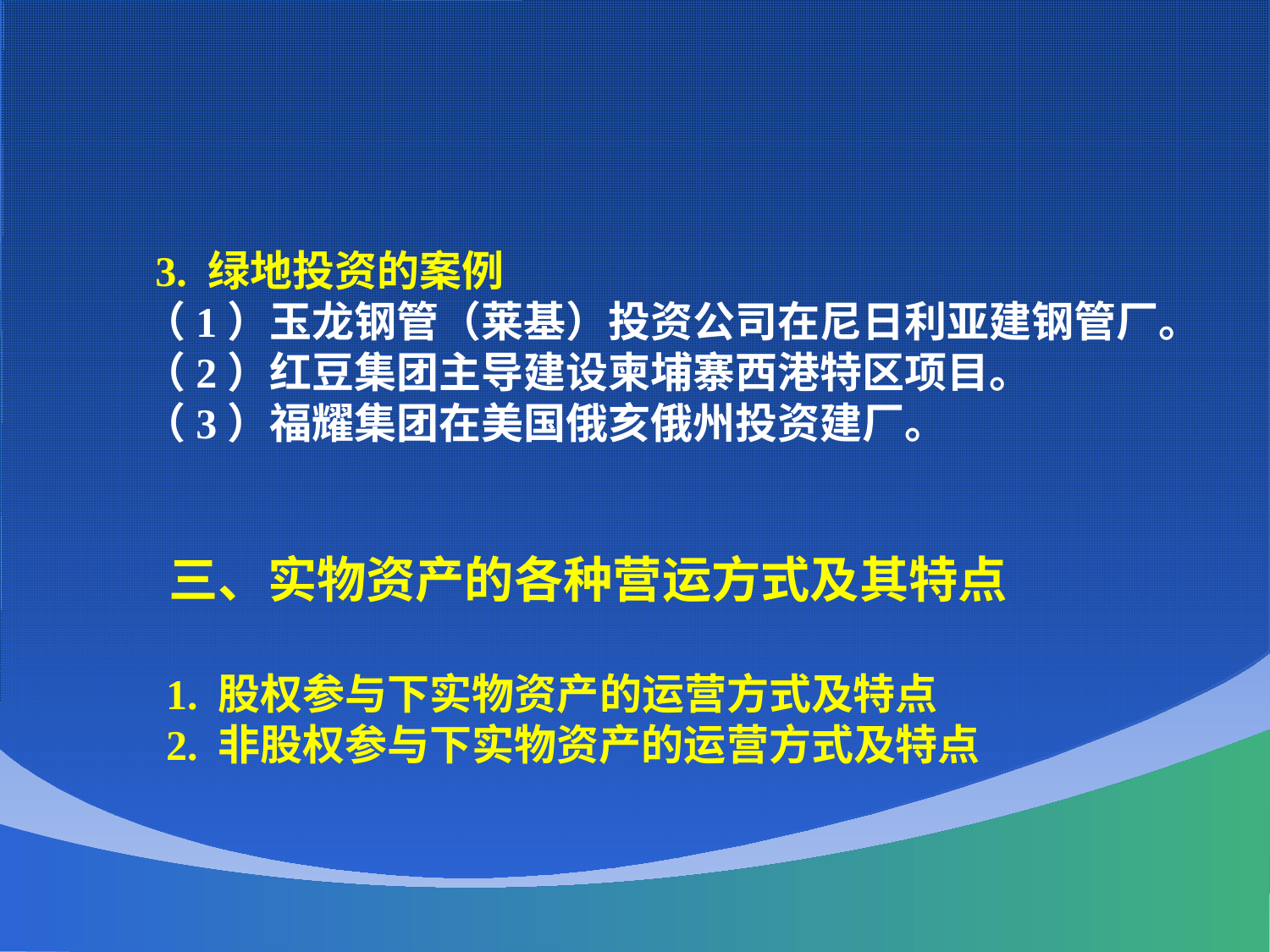

3. 绿地投资的案例
 （1）玉龙钢管（莱基）投资公司在尼日利亚建钢管厂。
 （2）红豆集团主导建设柬埔寨西港特区项目。
 （3）福耀集团在美国俄亥俄州投资建厂。

   三、实物资产的各种营运方式及其特点

    1. 股权参与下实物资产的运营方式及特点
    2. 非股权参与下实物资产的运营方式及特点